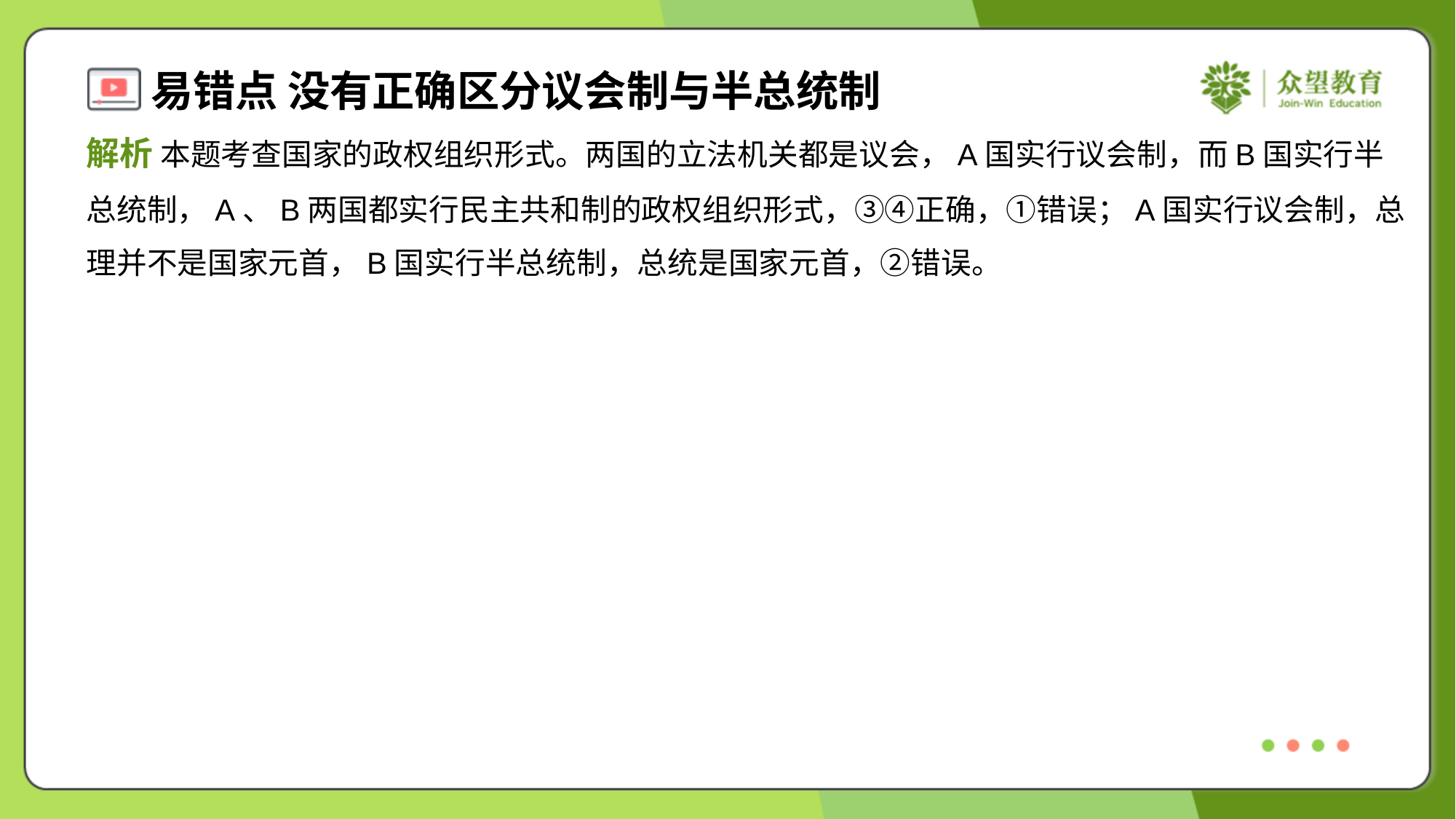

解析 本题考查国家的政权组织形式。两国的立法机关都是议会，A国实行议会制，而B国实行半
总统制，A、B两国都实行民主共和制的政权组织形式，③④正确，①错误；A国实行议会制，总
理并不是国家元首，B国实行半总统制，总统是国家元首，②错误。